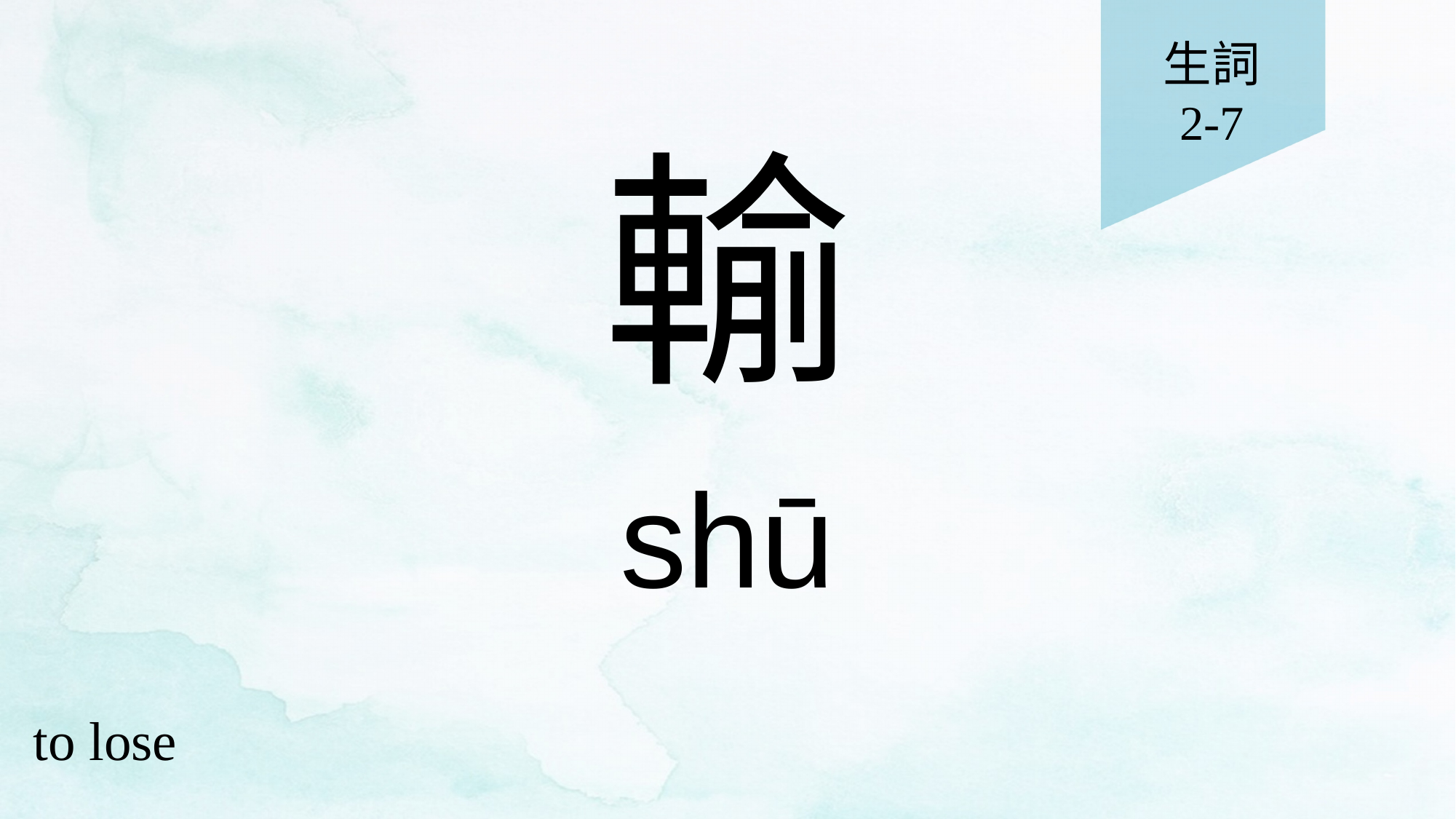

生詞
2-7
# 輸
shū
to lose